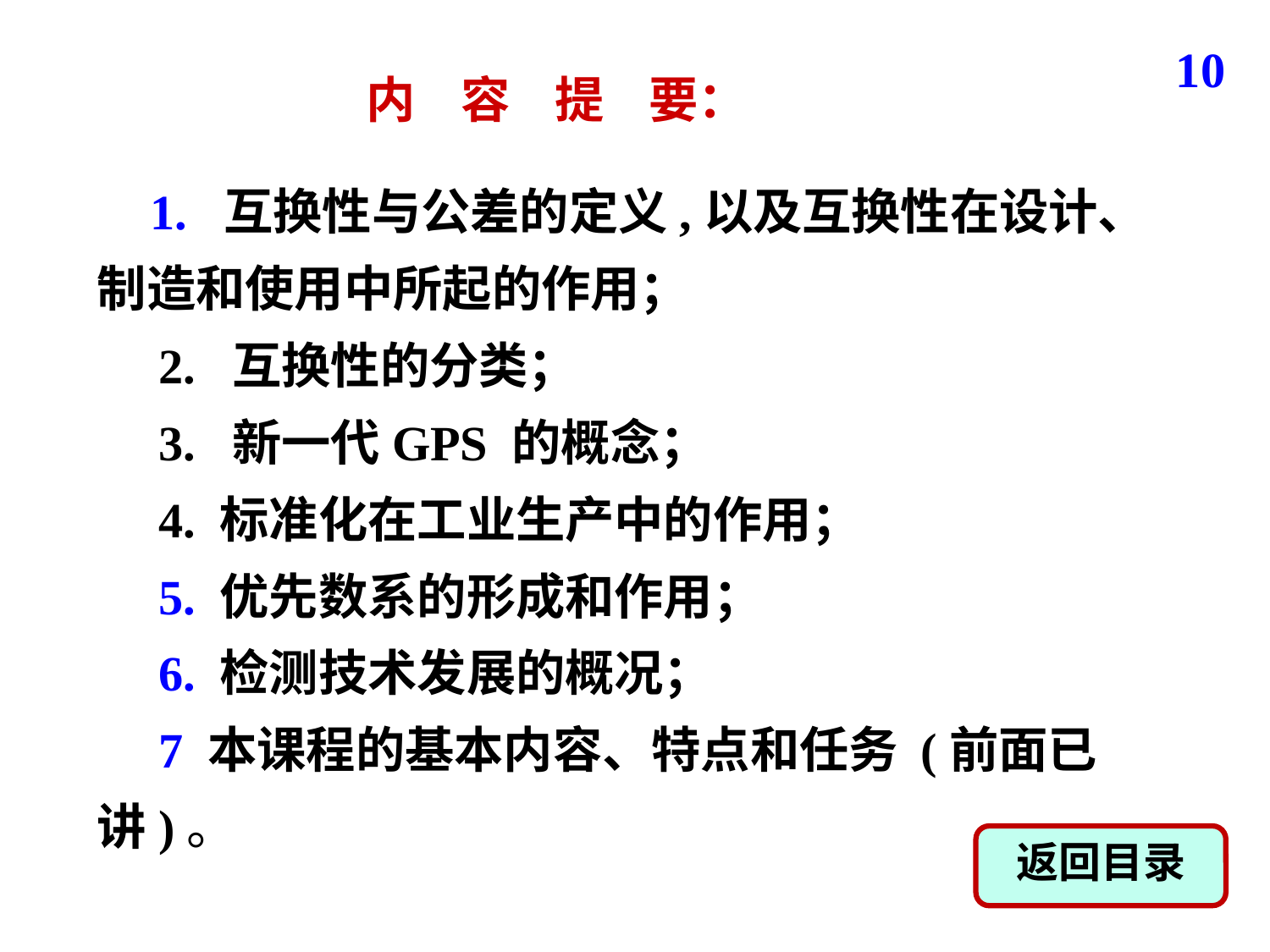

10
      内    容    提    要：
     1.  互换性与公差的定义,以及互换性在设计、制造和使用中所起的作用；
     2.  互换性的分类；
     3.  新一代GPS 的概念；
     4. 标准化在工业生产中的作用；
     5. 优先数系的形成和作用；
     6. 检测技术发展的概况；
     7 本课程的基本内容、特点和任务 (前面已讲)。
返回目录